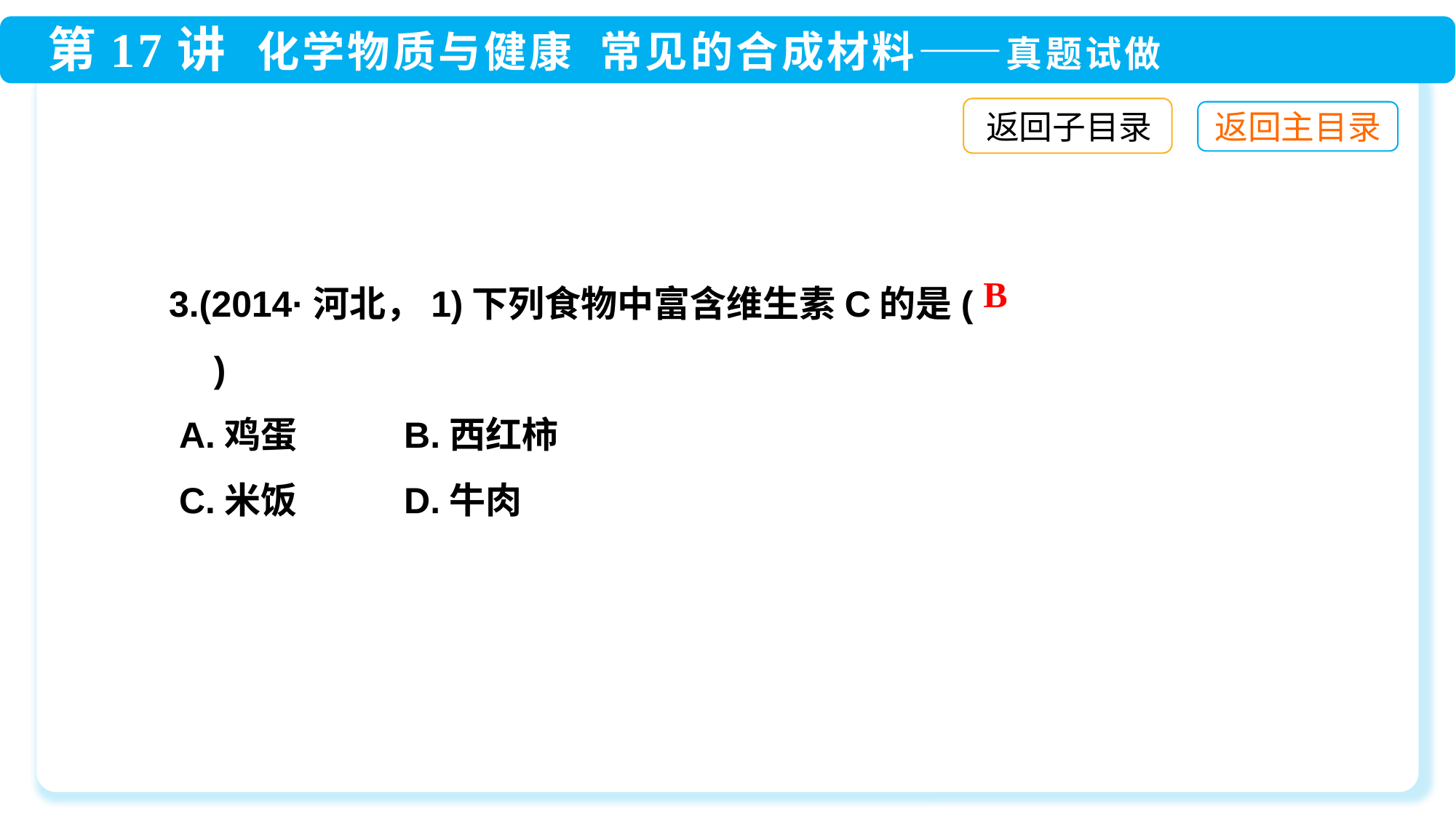

返回子目录

3.(2014·河北，1)下列食物中富含维生素C的是(　　)
 A.鸡蛋	 B.西红柿
 C.米饭	 D.牛肉
B